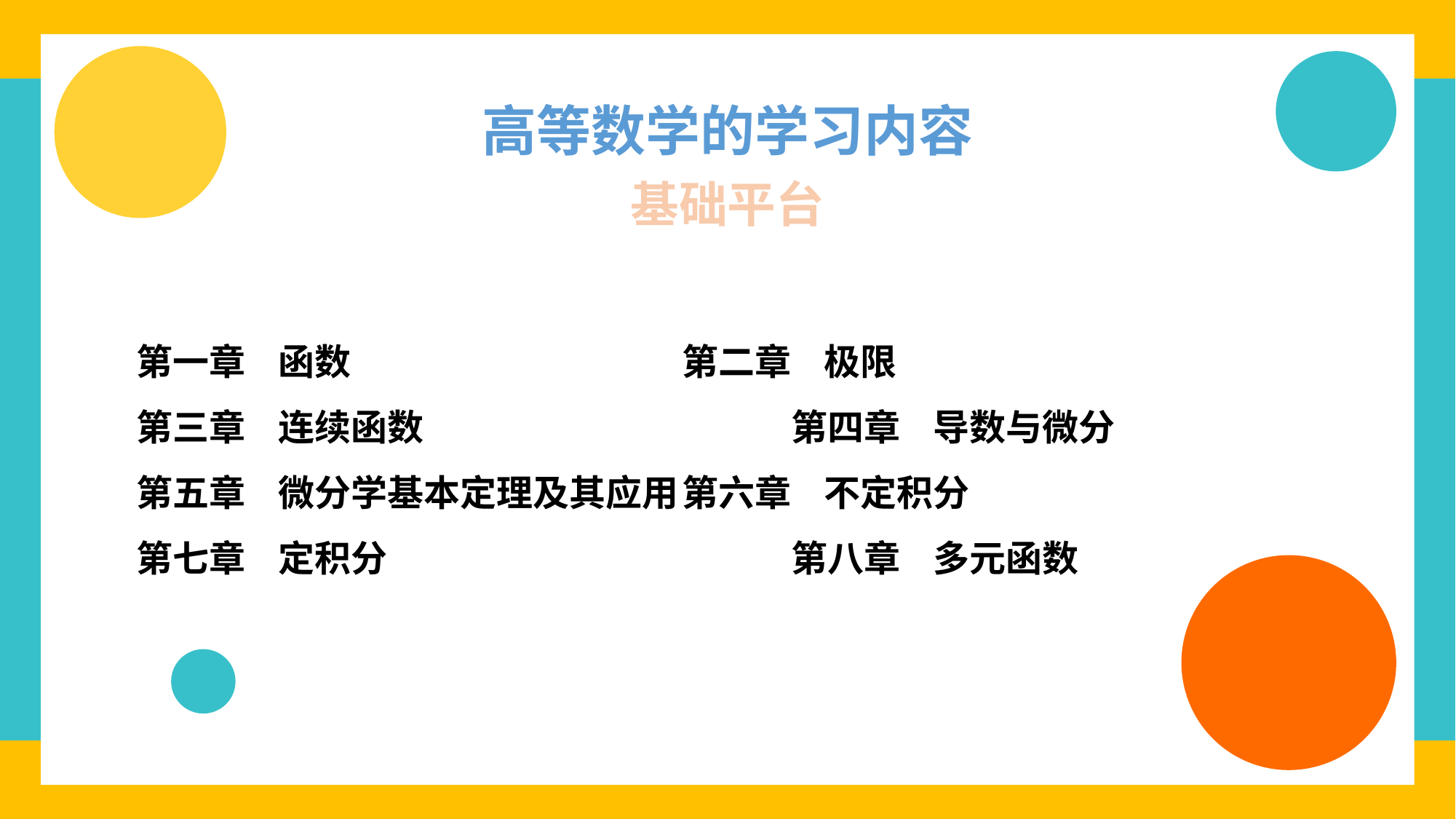

高等数学的学习内容

基础平台
第一章    函数				第二章    极限
第三章    连续函数				第四章    导数与微分
第五章    微分学基本定理及其应用	第六章    不定积分
第七章    定积分				第八章    多元函数